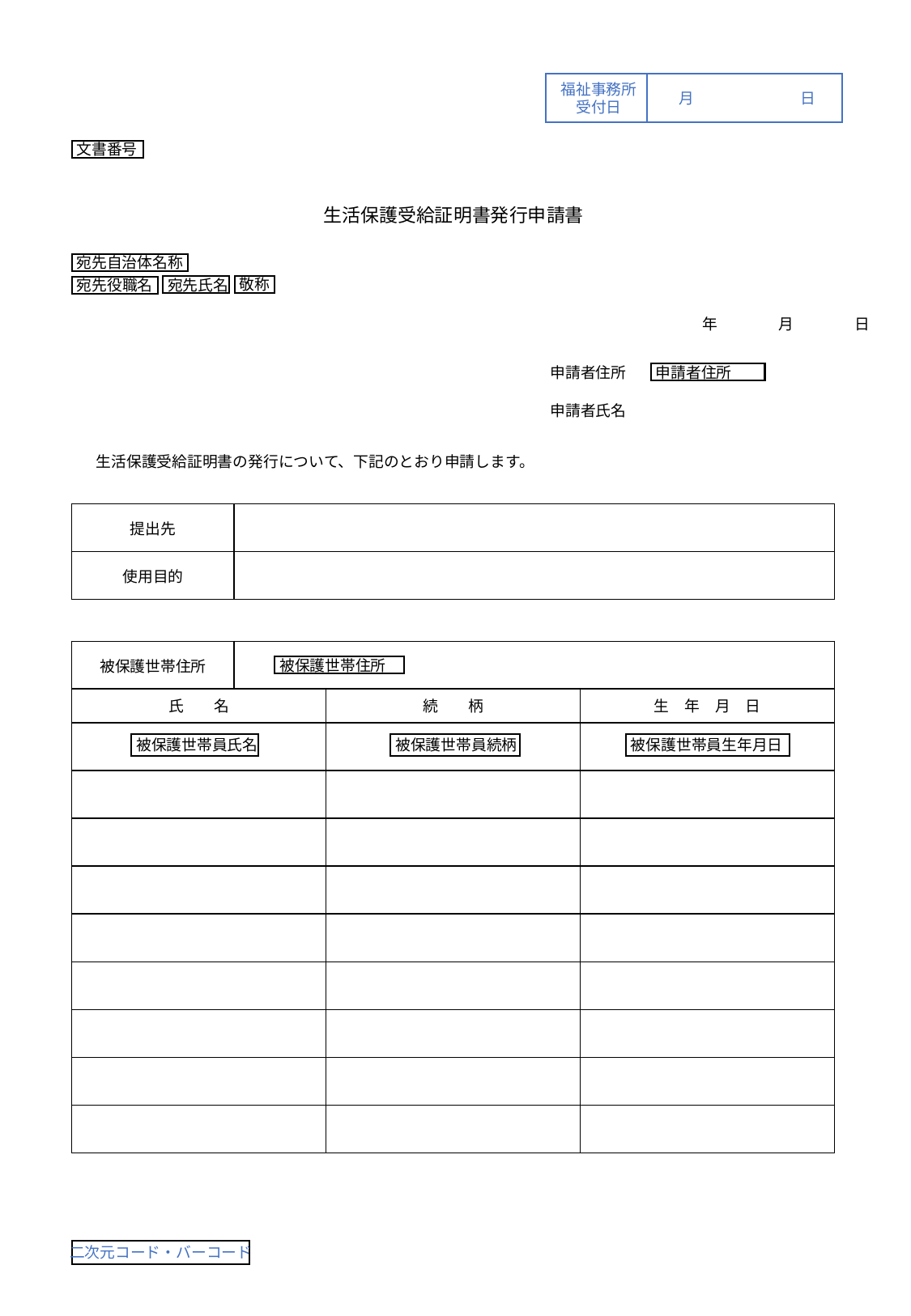

福祉事務所
受付日
月	日
文書番号
生活保護受給証明書発行申請書
宛先自治体名称
敬称
宛先氏名
宛先役職名
　　　　　　　　　　年　　　　月　　　　日
申請者住所
申請者住所
申請者氏名
　生活保護受給証明書の発行について、下記のとおり申請します。
| 提出先 |  |
| --- | --- |
| 使用目的 |  |
| 被保護世帯住所 |  |
| --- | --- |
被保護世帯住所
| 氏　　名 | 続　　柄 | 生　年　月　日 |
| --- | --- | --- |
|  |  |  |
|  |  |  |
|  |  |  |
|  |  |  |
|  |  |  |
|  |  |  |
|  |  |  |
|  |  |  |
|  |  |  |
被保護世帯員氏名
被保護世帯員続柄
被保護世帯員生年月日
二次元コード・バーコード